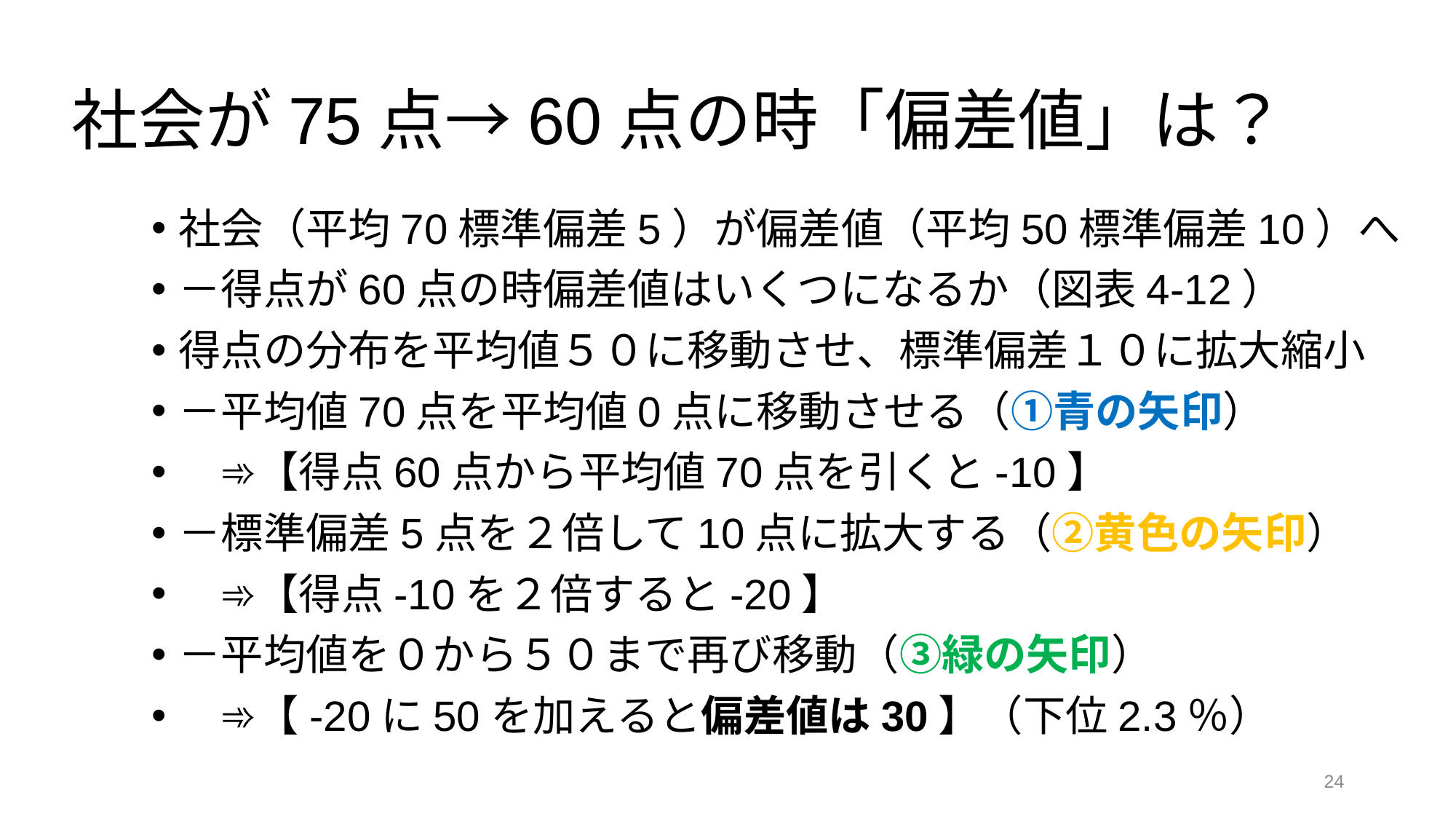

# 社会が75点→60点の時「偏差値」は？
社会（平均70標準偏差5）が偏差値（平均50標準偏差10）へ
－得点が60点の時偏差値はいくつになるか（図表4-12）
得点の分布を平均値５０に移動させ、標準偏差１０に拡大縮小
－平均値70点を平均値0点に移動させる（①青の矢印）
　➾【得点60点から平均値70点を引くと-10】
－標準偏差5点を２倍して10点に拡大する（②黄色の矢印）
　➾【得点-10を２倍すると-20】
－平均値を０から５０まで再び移動（③緑の矢印）
　➾【-20に50を加えると偏差値は30】（下位2.3％）
24